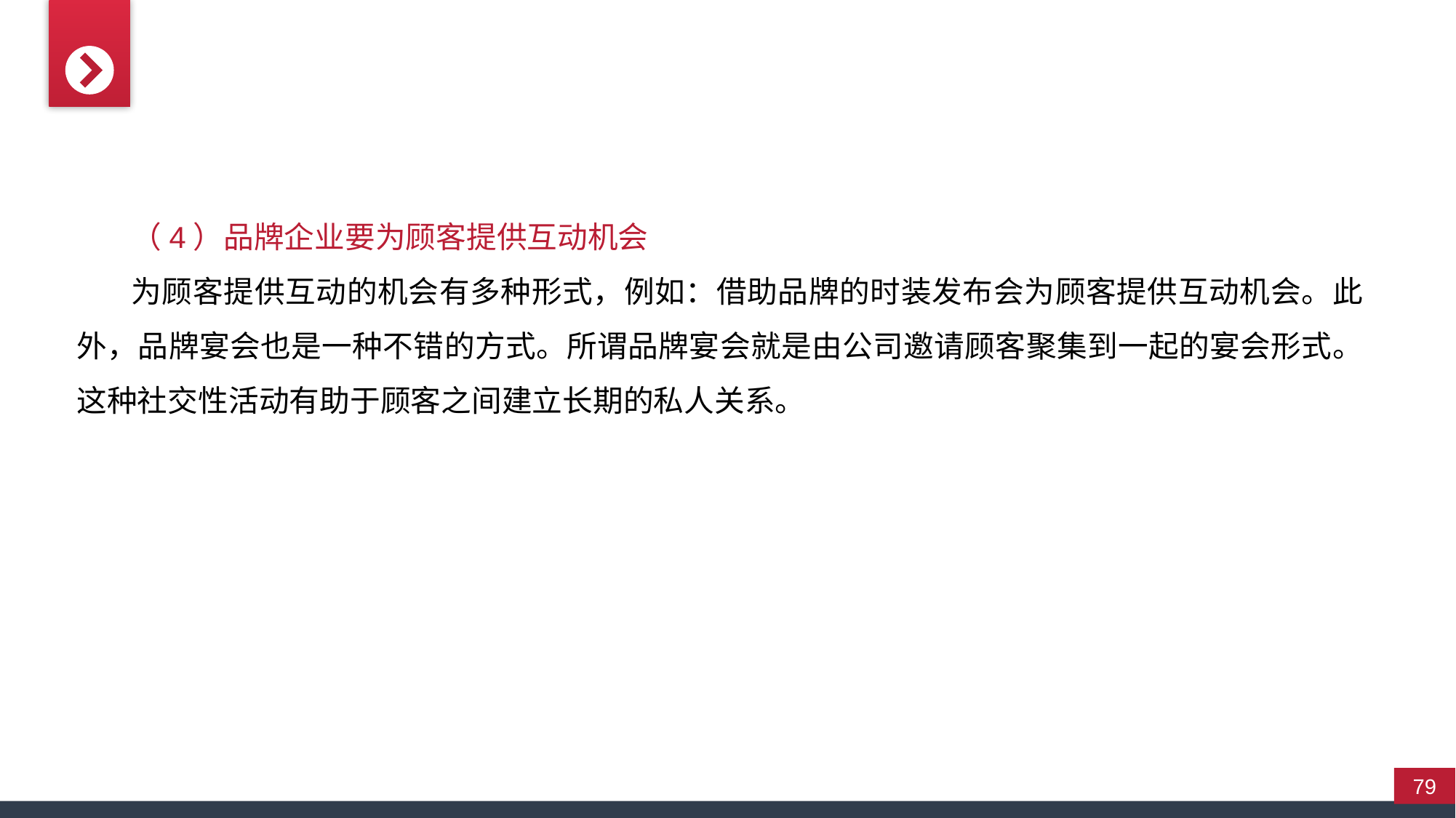

（4）品牌企业要为顾客提供互动机会
为顾客提供互动的机会有多种形式，例如：借助品牌的时装发布会为顾客提供互动机会。此外，品牌宴会也是一种不错的方式。所谓品牌宴会就是由公司邀请顾客聚集到一起的宴会形式。这种社交性活动有助于顾客之间建立长期的私人关系。